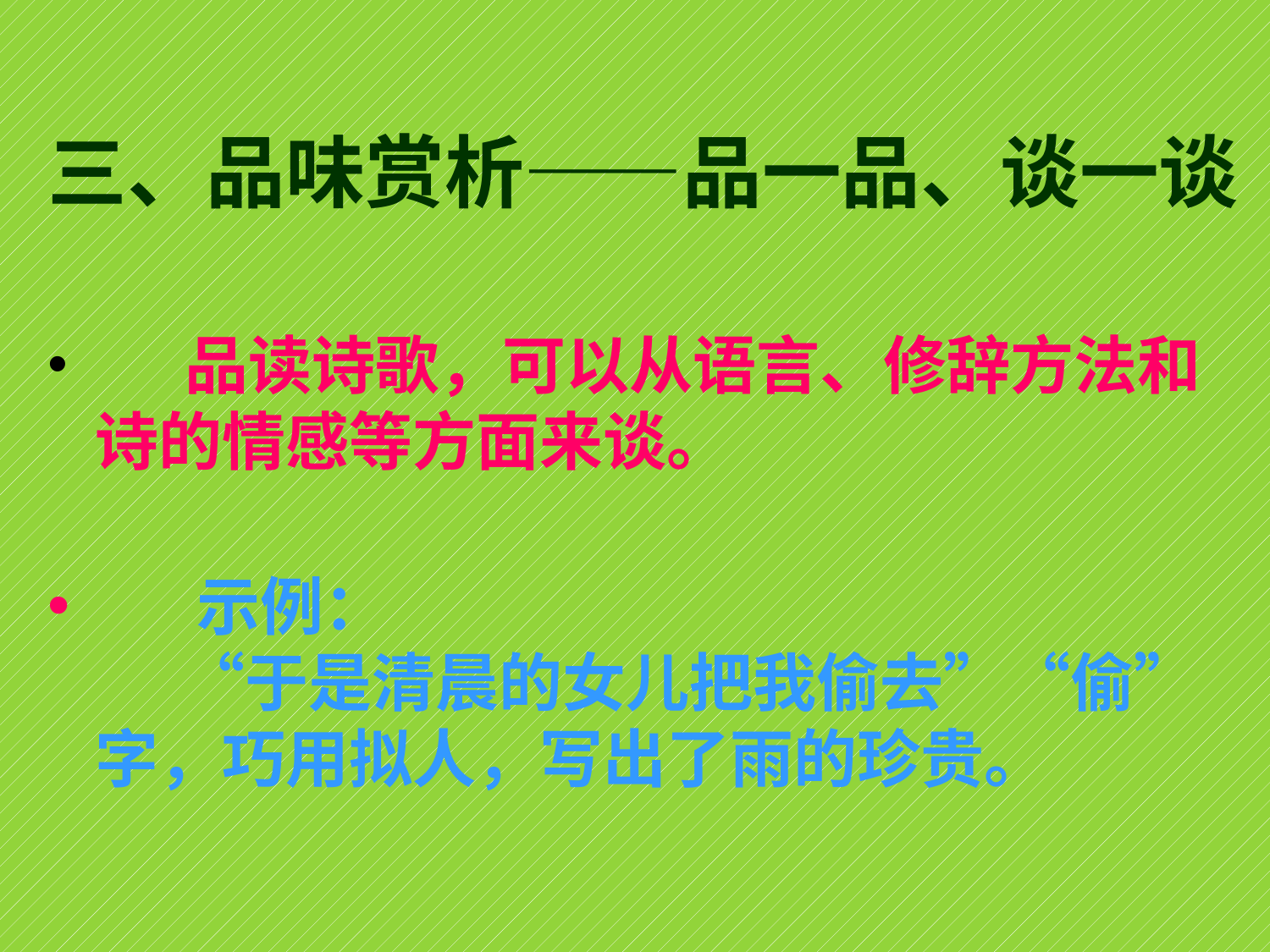

三、品味赏析——品一品、谈一谈
      品读诗歌，可以从语言、修辞方法和诗的情感等方面来谈。
      示例：
      “于是清晨的女儿把我偷去”“偷”字，巧用拟人，写出了雨的珍贵。